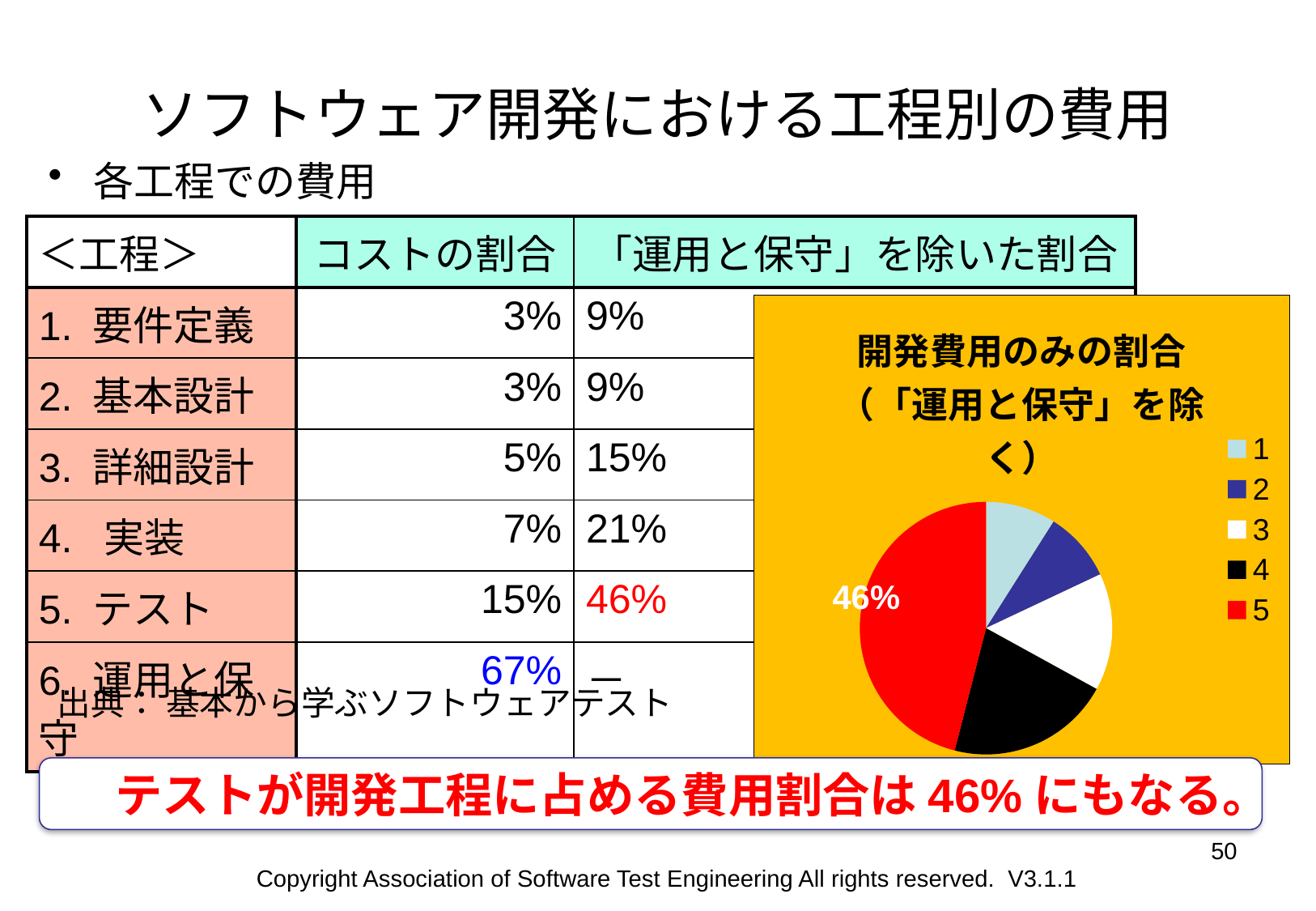

# ソフトウェア開発における工程別の費用
各工程での費用

| ＜工程＞ | コストの割合 | 「運用と保守」を除いた割合 |
| --- | --- | --- |
| 1. 要件定義 | 3% | 9% |
| 2. 基本設計 | 3% | 9% |
| 3. 詳細設計 | 5% | 15% |
| 4. 実装 | 7% | 21% |
| 5. テスト | 15% | 46% |
| 6. 運用と保守 | 67% | － |

### Chart: 開発費用のみの割合
（「運用と保守」を除く）

| Category |  |
|---|---|
46%
出典： 基本から学ぶソフトウェアテスト
テストが開発工程に占める費用割合は46%にもなる。
50
Copyright Association of Software Test Engineering All rights reserved.  V3.1.1